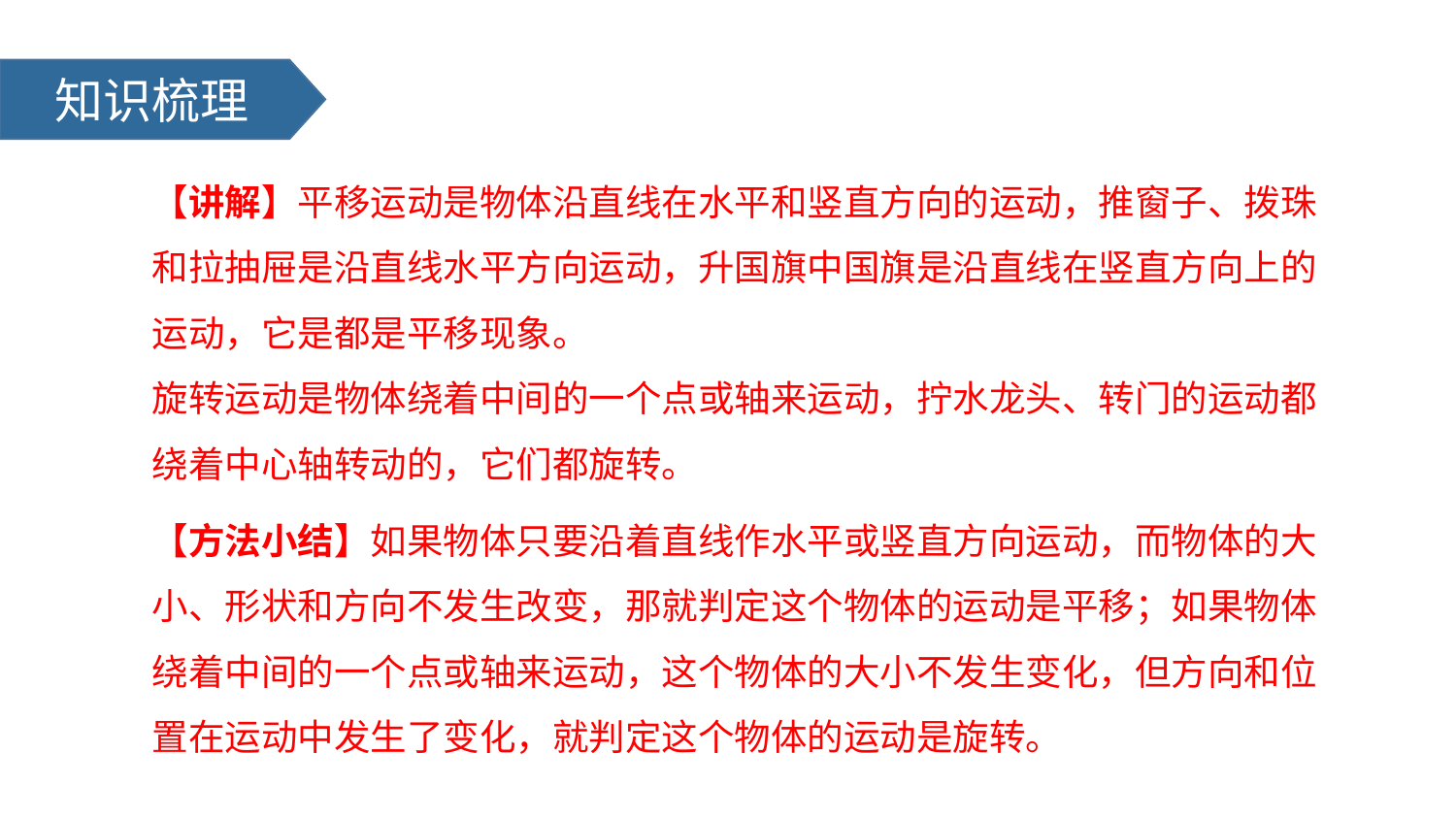

知识梳理
【讲解】平移运动是物体沿直线在水平和竖直方向的运动，推窗子、拨珠和拉抽屉是沿直线水平方向运动，升国旗中国旗是沿直线在竖直方向上的运动，它是都是平移现象。
旋转运动是物体绕着中间的一个点或轴来运动，拧水龙头、转门的运动都绕着中心轴转动的，它们都旋转。
【方法小结】如果物体只要沿着直线作水平或竖直方向运动，而物体的大小、形状和方向不发生改变，那就判定这个物体的运动是平移；如果物体绕着中间的一个点或轴来运动，这个物体的大小不发生变化，但方向和位置在运动中发生了变化，就判定这个物体的运动是旋转。